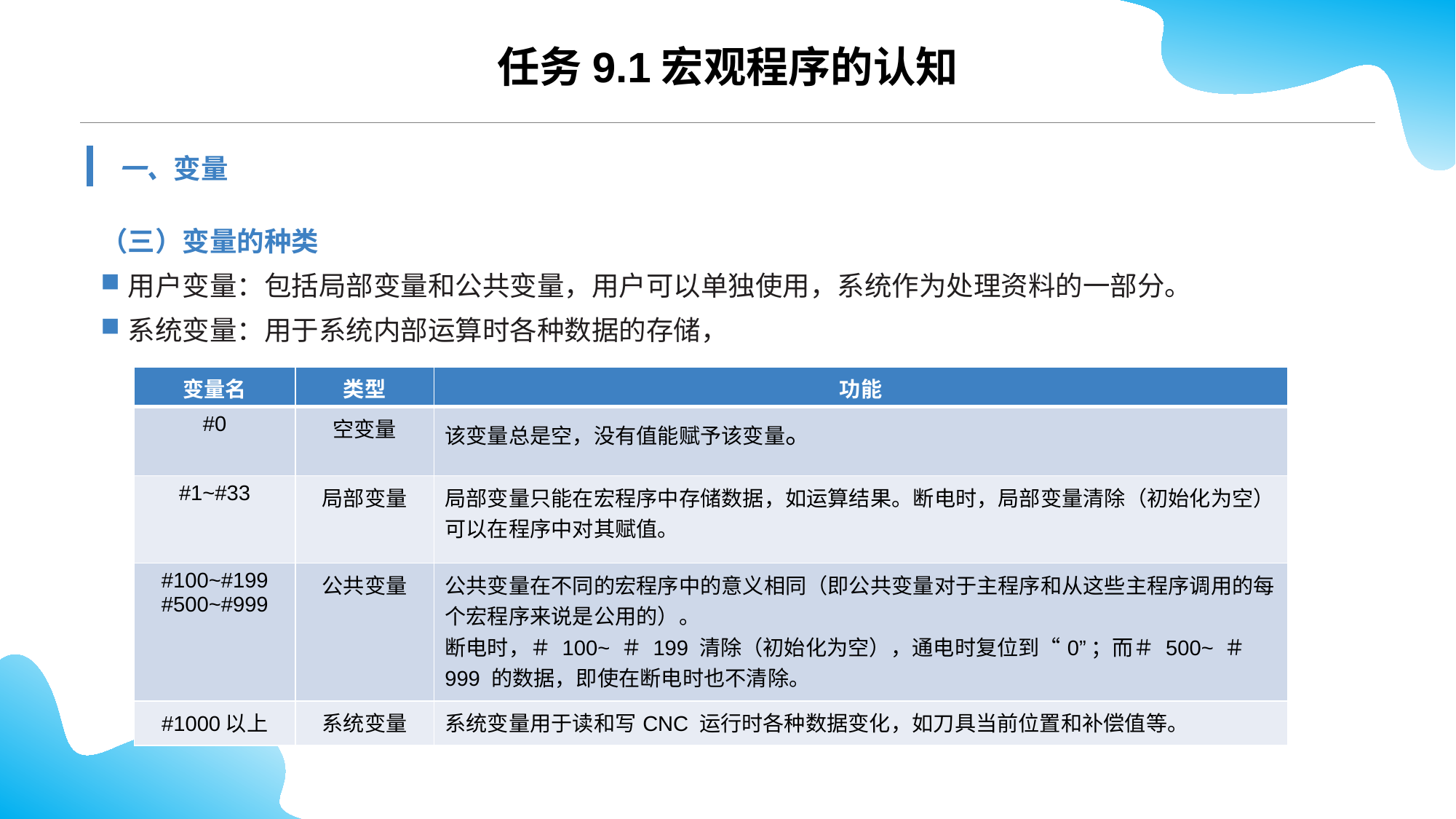

任务9.1宏观程序的认知
一、变量
（三）变量的种类
用户变量：包括局部变量和公共变量，用户可以单独使用，系统作为处理资料的一部分。
系统变量：用于系统内部运算时各种数据的存储，
| 变量名 | 类型 | 功能 |
| --- | --- | --- |
| #0 | 空变量 | 该变量总是空，没有值能赋予该变量。 |
| #1~#33 | 局部变量 | 局部变量只能在宏程序中存储数据，如运算结果。断电时，局部变量清除（初始化为空） 可以在程序中对其赋值。 |
| #100~#199 #500~#999 | 公共变量 | 公共变量在不同的宏程序中的意义相同（即公共变量对于主程序和从这些主程序调用的每个宏程序来说是公用的）。 断电时，＃ 100~ ＃ 199 清除（初始化为空），通电时复位到“0”；而＃ 500~ ＃ 999 的数据，即使在断电时也不清除。 |
| #1000以上 | 系统变量 | 系统变量用于读和写CNC 运行时各种数据变化，如刀具当前位置和补偿值等。 |